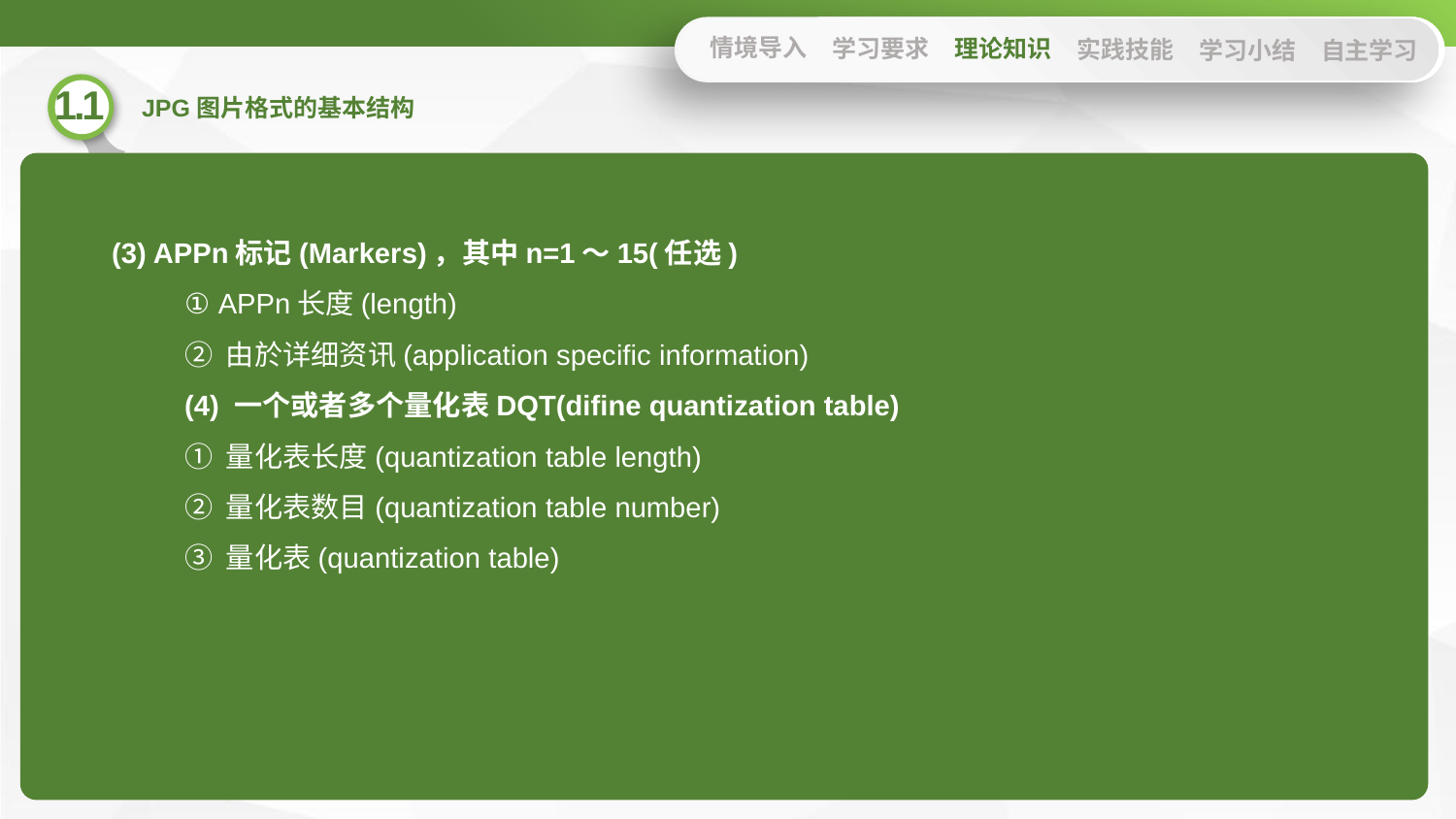

情境导入
学习要求
理论知识
实践技能
学习小结
自主学习
(3) APPn标记(Markers)，其中n=1～15(任选)
① APPn长度(length)
② 由於详细资讯(application specific information)
(4) 一个或者多个量化表DQT(difine quantization table)
① 量化表长度(quantization table length)
② 量化表数目(quantization table number)
③ 量化表(quantization table)